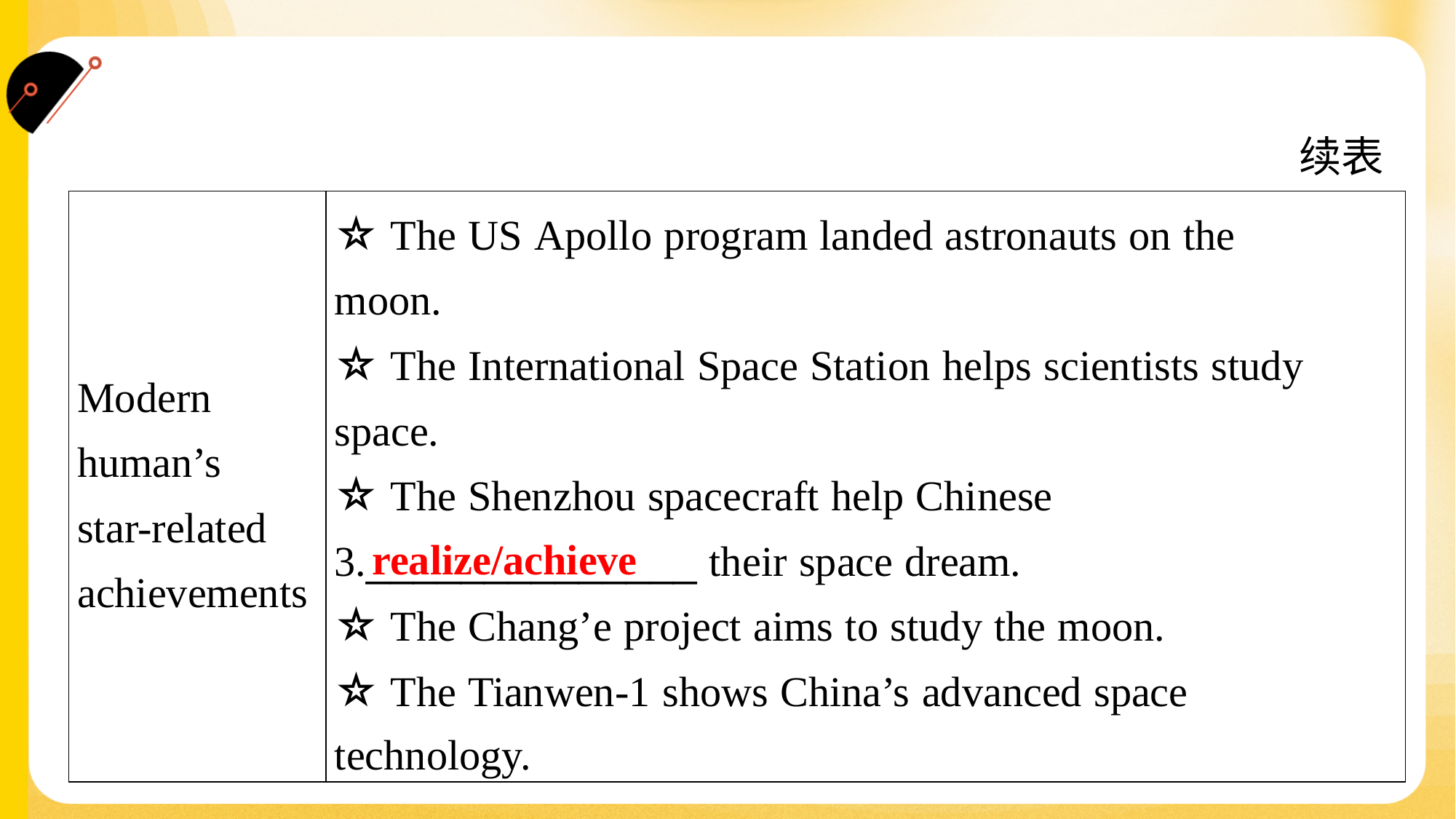

续表
| Modern human’s star-related achievements | ☆ The US Apollo program landed astronauts on the moon. ☆ The International Space Station helps scientists study space. ☆ The Shenzhou spacecraft help Chinese 3.\_\_\_\_\_\_\_\_\_\_\_\_\_\_ their space dream. ☆ The Chang’e project aims to study the moon. ☆ The Tianwen-1 shows China’s advanced space technology. |
| --- | --- |
realize/achieve